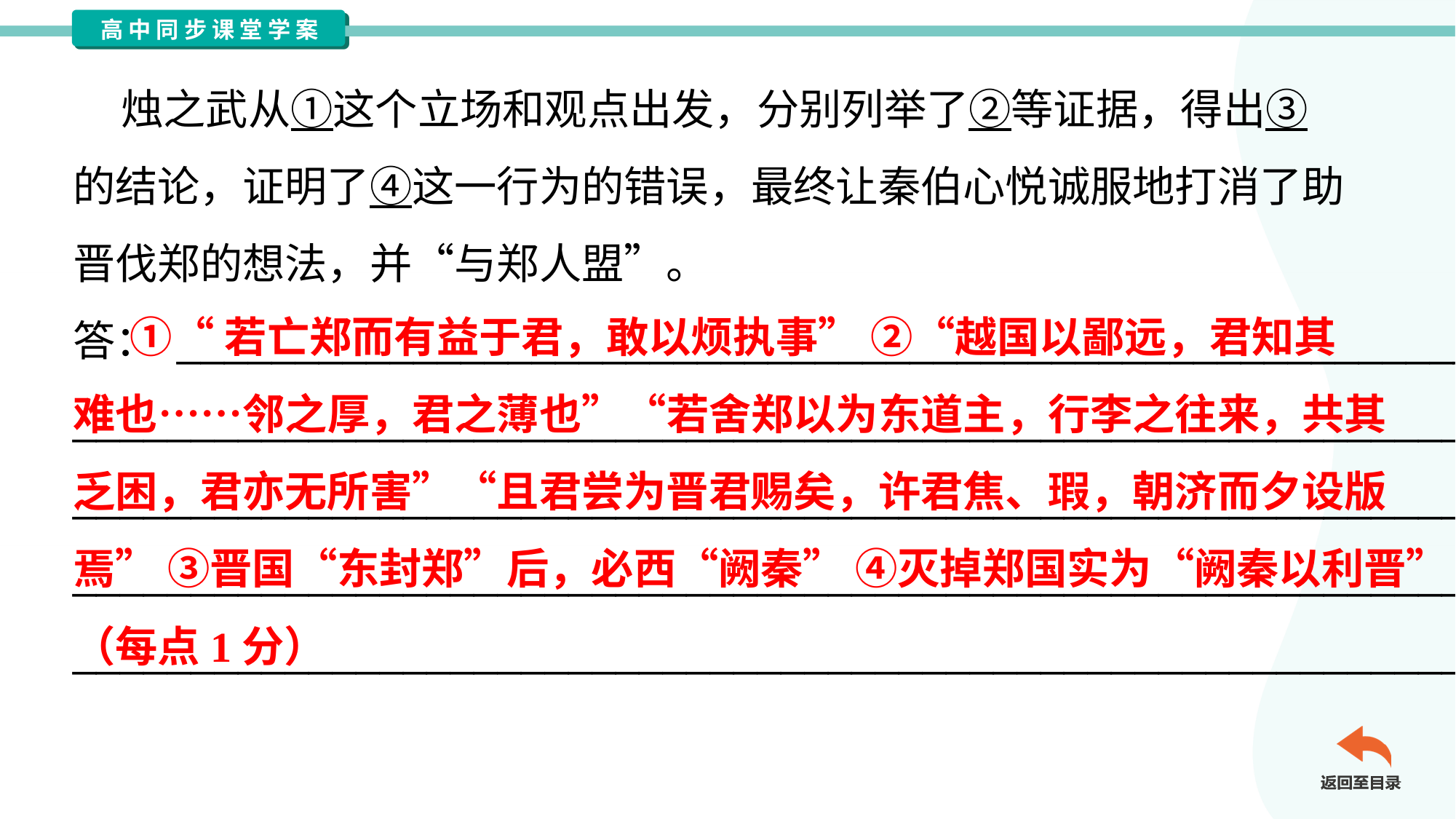

烛之武从①这个立场和观点出发，分别列举了②等证据，得出③
的结论，证明了④这一行为的错误，最终让秦伯心悦诚服地打消了助
晋伐郑的想法，并“与郑人盟”。
答： ________________________________________________________
_____________________________________________________________
_____________________________________________________________
_____________________________________________________________
_____________________________________________________________
      ①“若亡郑而有益于君，敢以烦执事” ②“越国以鄙远，君知其
难也……邻之厚，君之薄也”“若舍郑以为东道主，行李之往来，共其
乏困，君亦无所害”“且君尝为晋君赐矣，许君焦、瑕，朝济而夕设版
焉” ③晋国“东封郑”后，必西“阙秦” ④灭掉郑国实为“阙秦以利晋”
（每点1分）